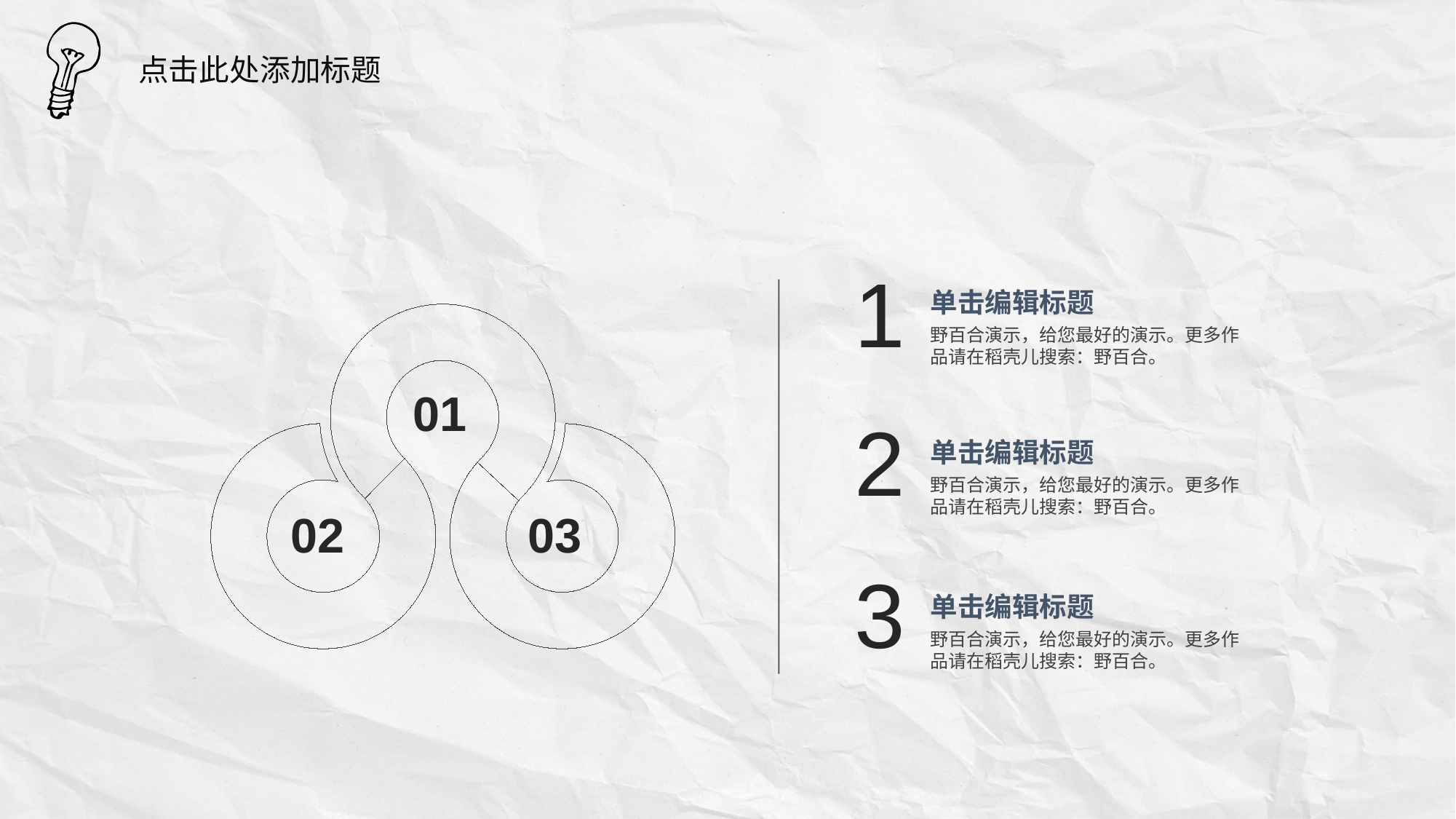

点击此处添加标题
1

单击编辑标题

野百合演示，给您最好的演示。更多作品请在稻壳儿搜索：野百合。
01
2

单击编辑标题
野百合演示，给您最好的演示。更多作品请在稻壳儿搜索：野百合。
02
03
3
单击编辑标题
野百合演示，给您最好的演示。更多作品请在稻壳儿搜索：野百合。